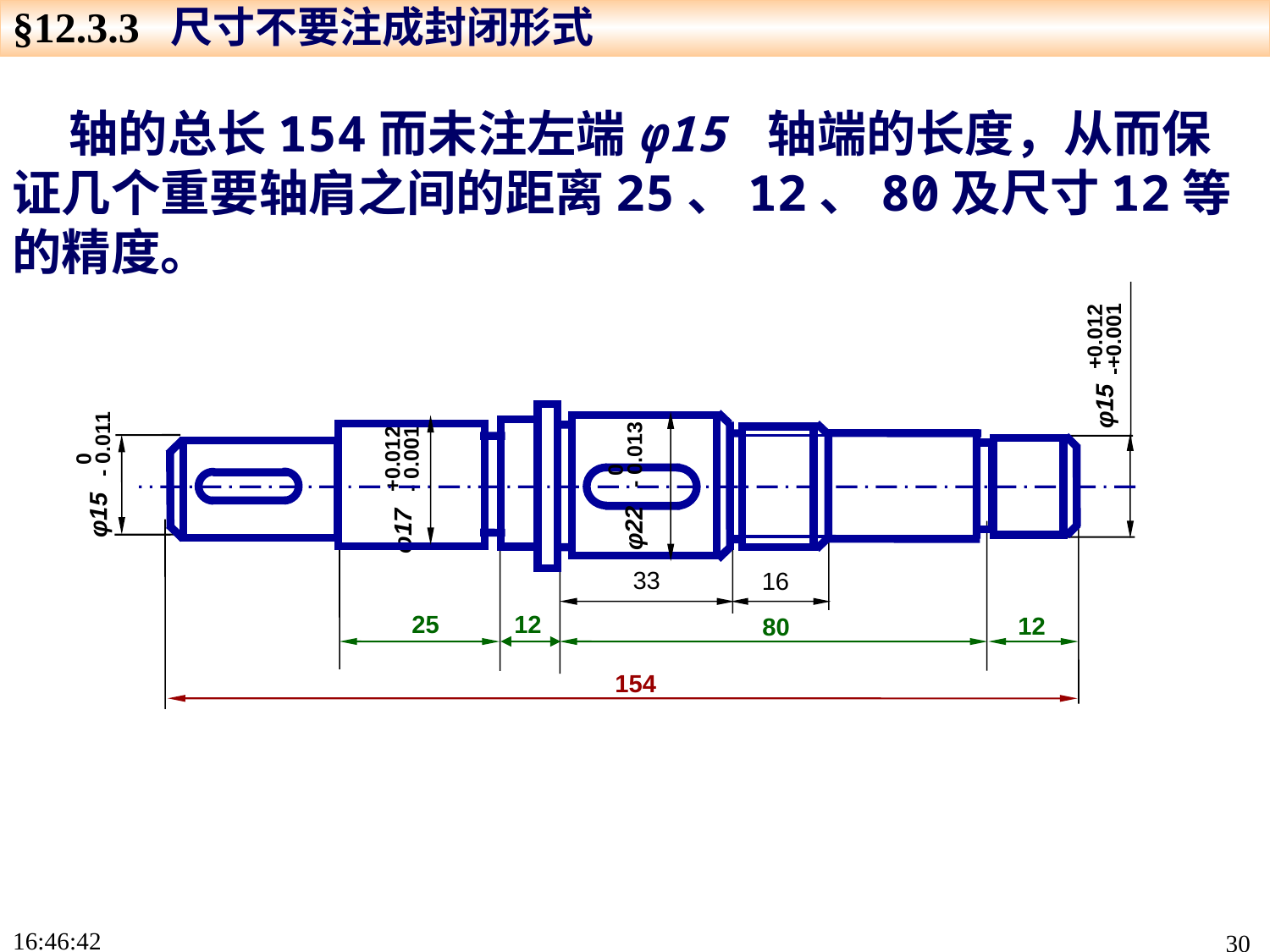

§12.3.3  尺寸不要注成封闭形式
    轴的总长154而未注左端φ15 轴端的长度，从而保证几个重要轴肩之间的距离25、12、80及尺寸12等的精度。

 +0.012
-+0.001
φ15
+0.012
- 0.001
φ17
  0
- 0.011

φ15
  0
- 0.013
φ22

12

154

80

16

33

25

12

16:46:42
30